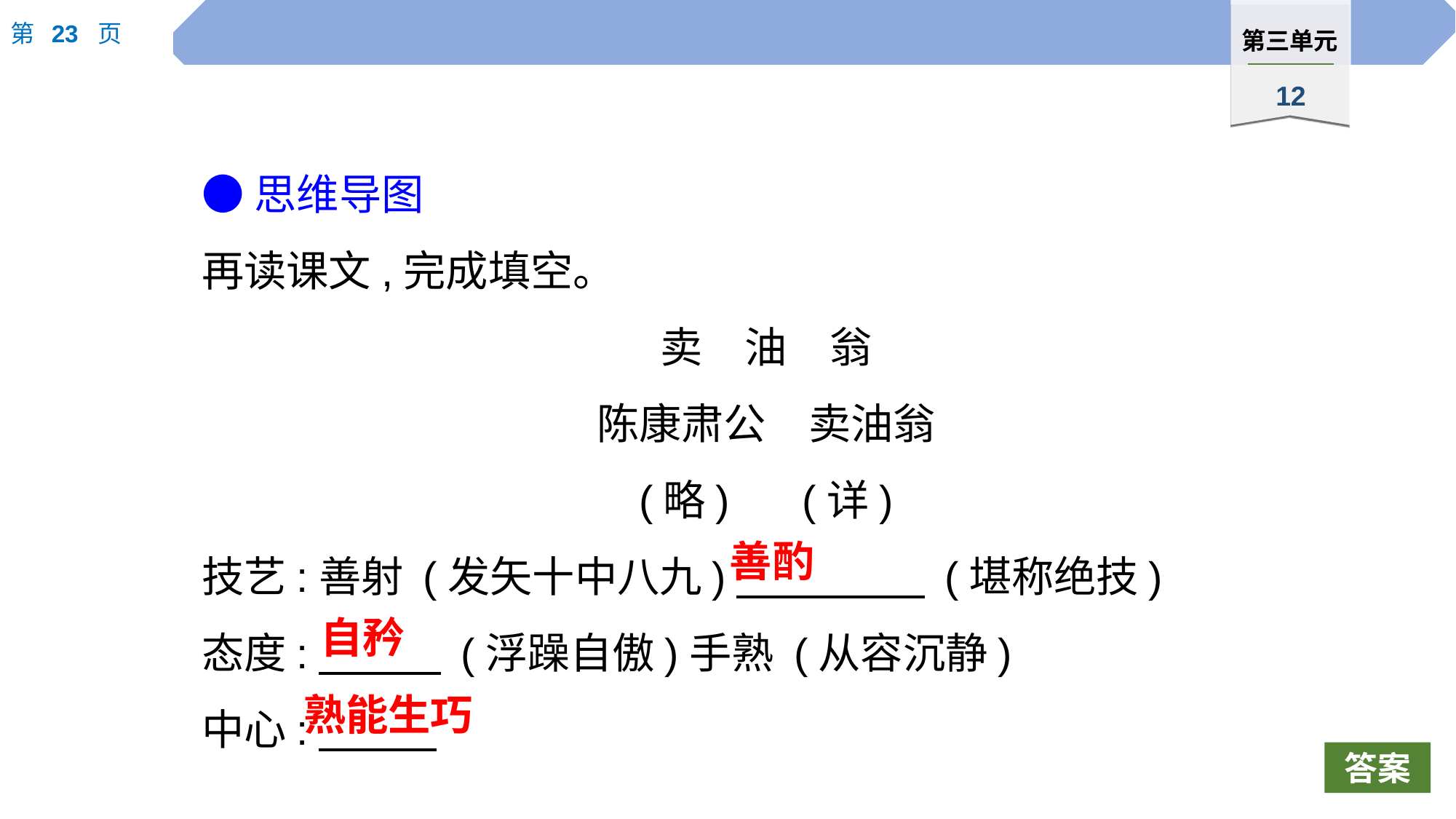

●思维导图

再读课文,完成填空。
卖　油　翁
陈康肃公　卖油翁
(略)　 (详)
技艺:善射 (发矢十中八九)　           　 (堪称绝技)
态度:　    　 (浮躁自傲)手熟 (从容沉静)
中心:

善酌
自矜
熟能生巧
答案